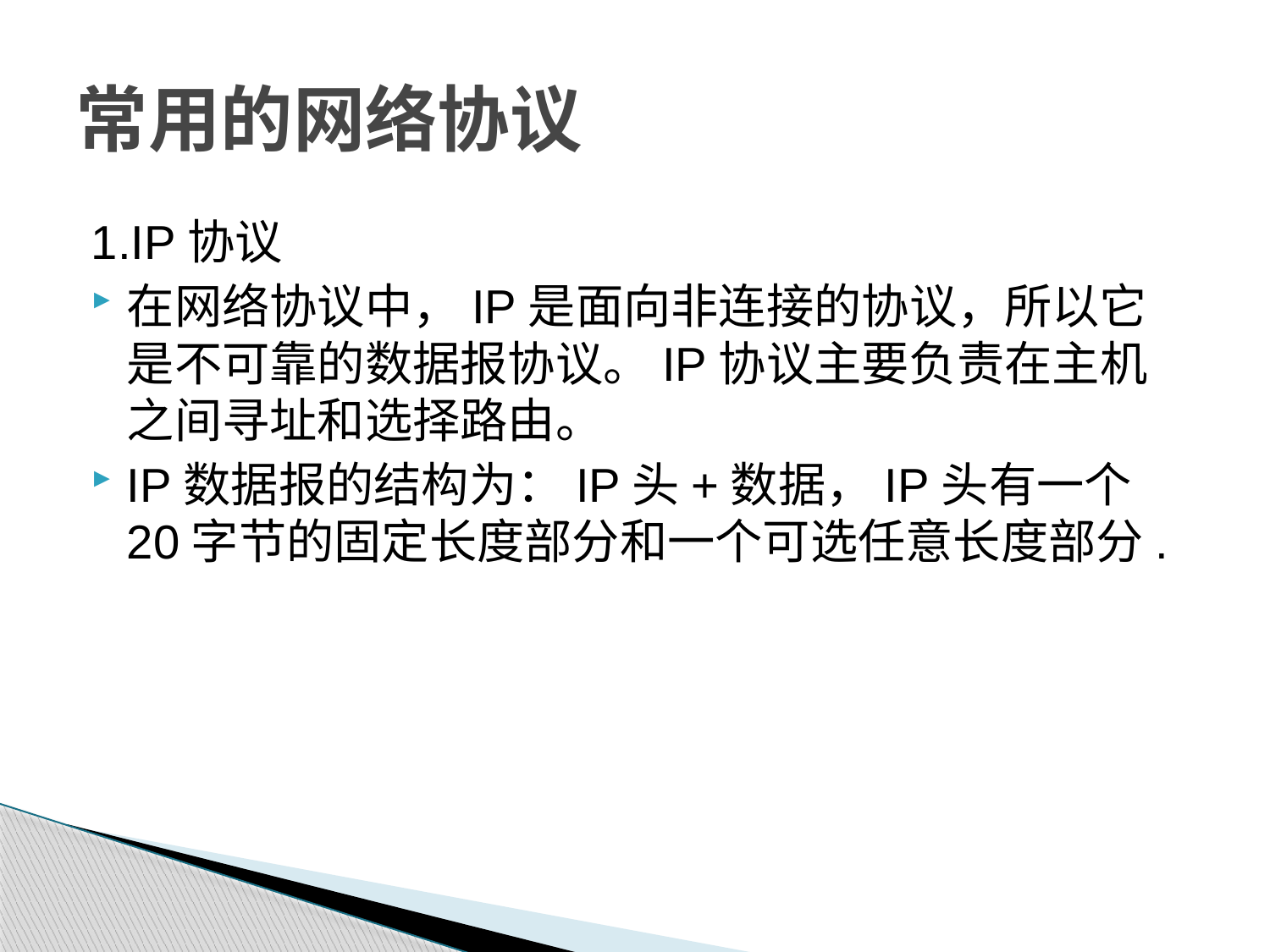

# 常用的网络协议
1.IP协议
在网络协议中，IP是面向非连接的协议，所以它是不可靠的数据报协议。IP协议主要负责在主机之间寻址和选择路由。
IP数据报的结构为：IP头+数据，IP头有一个20字节的固定长度部分和一个可选任意长度部分.